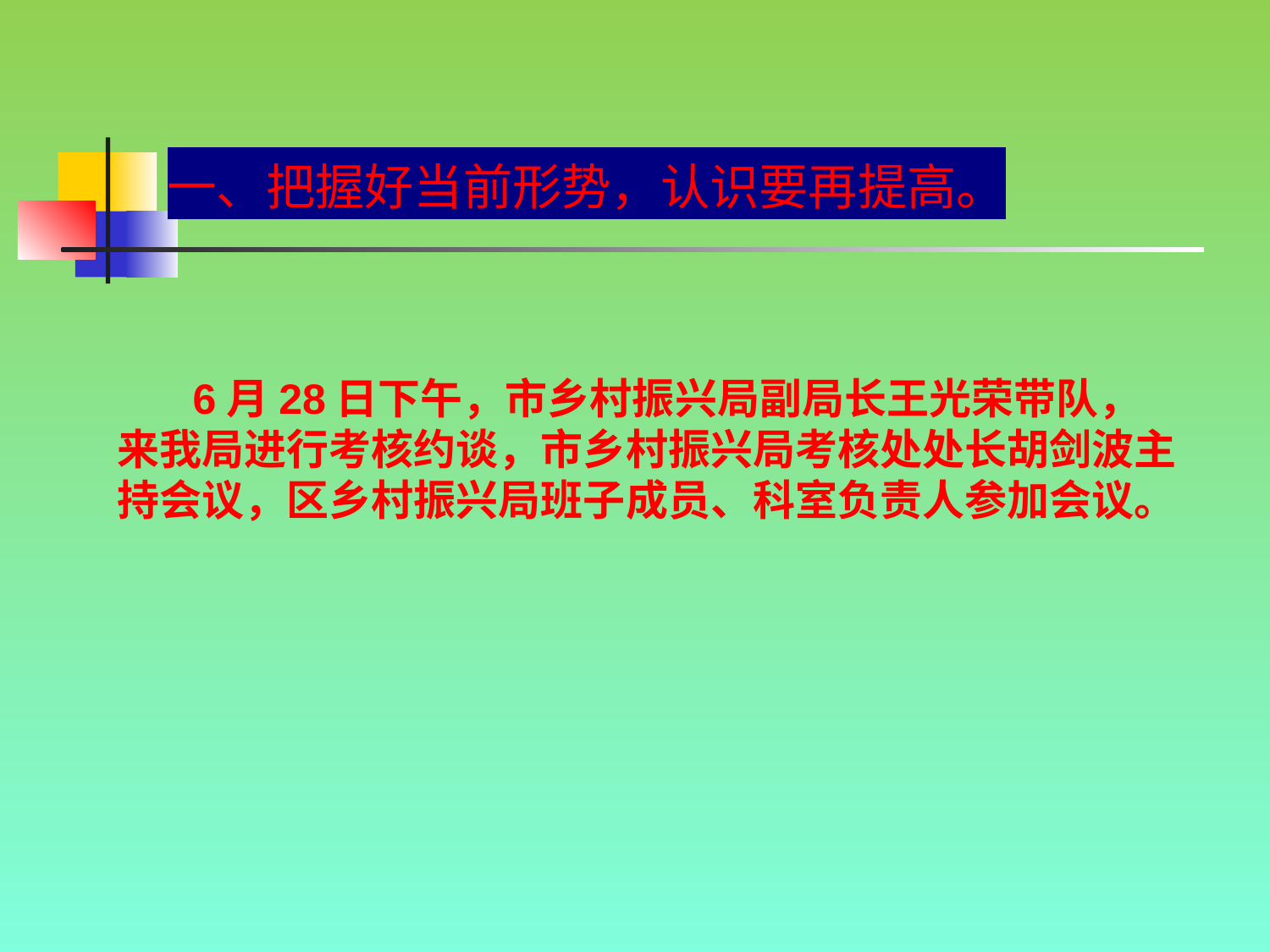

一、把握好当前形势，认识要再提高。
    6月28日下午，市乡村振兴局副局长王光荣带队，来我局进行考核约谈，市乡村振兴局考核处处长胡剑波主持会议，区乡村振兴局班子成员、科室负责人参加会议。